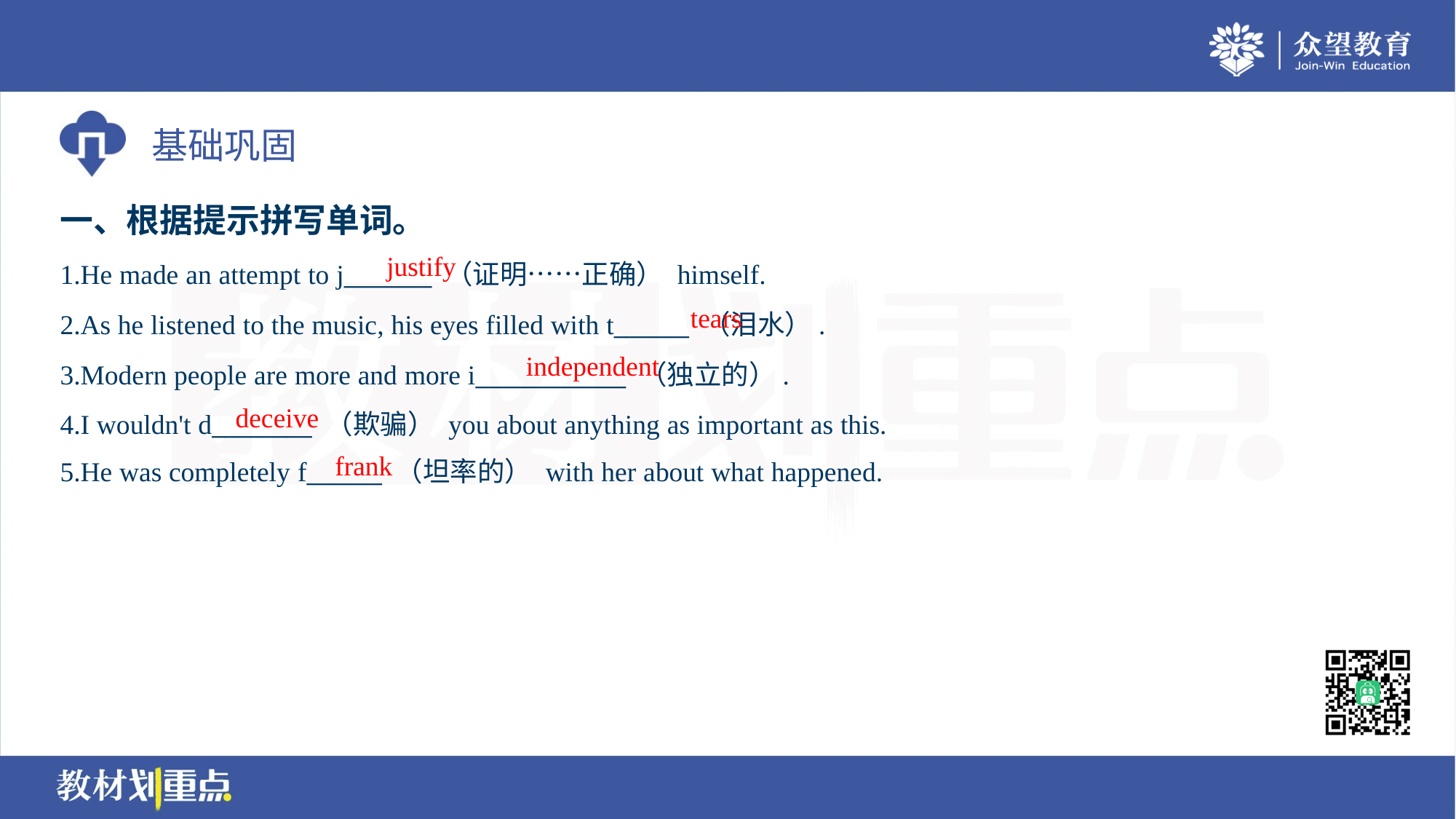

一、根据提示拼写单词。
justify
1.He made an attempt to j_______ （证明……正确） himself.
2.As he listened to the music, his eyes filled with t______ （泪水）.
3.Modern people are more and more i____________ （独立的）.
4.I wouldn't d________ （欺骗） you about anything as important as this.
5.He was completely f______ （坦率的） with her about what happened.
tears
independent
deceive
frank